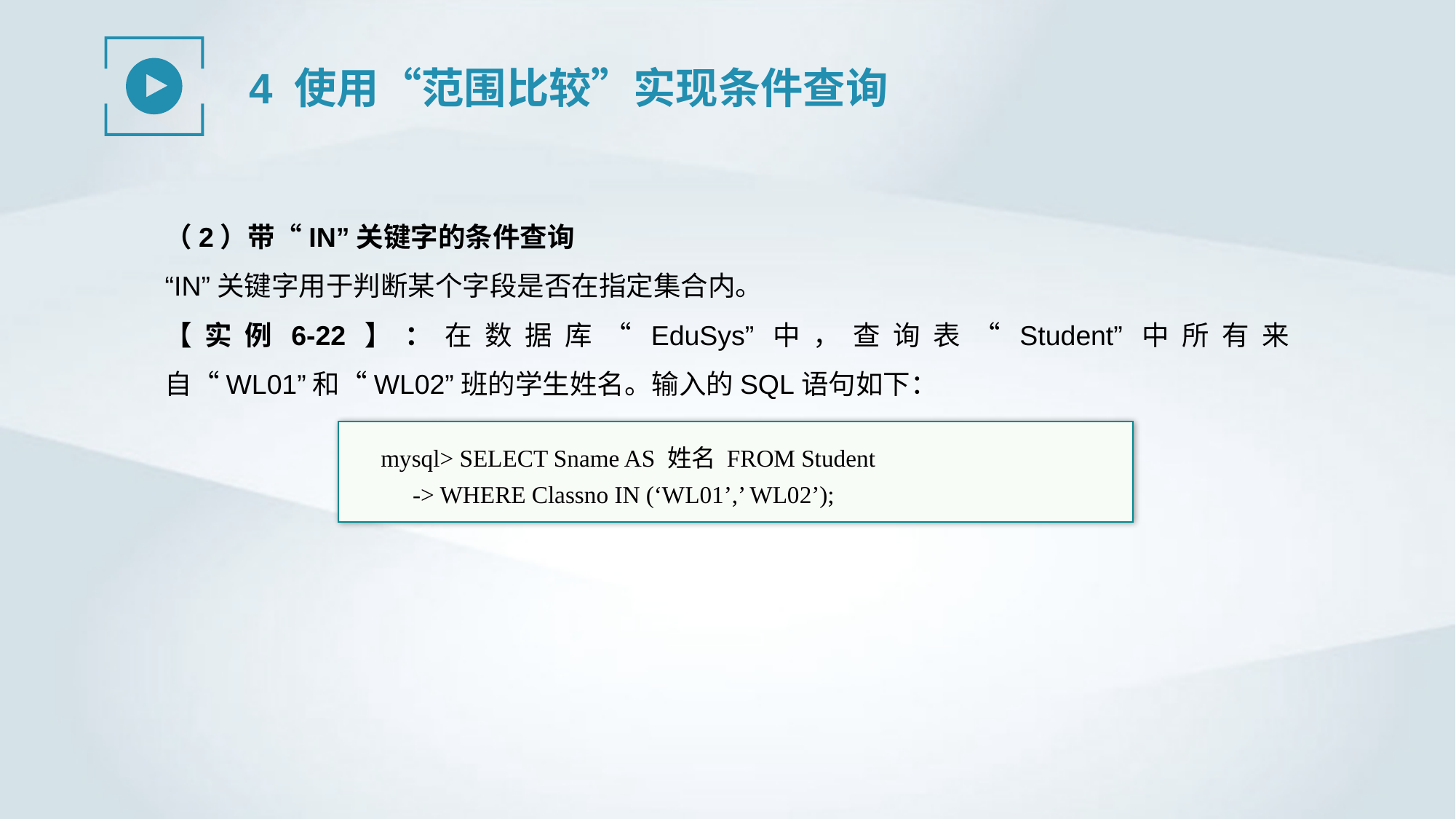

4 使用“范围比较”实现条件查询
（2）带“IN”关键字的条件查询
“IN”关键字用于判断某个字段是否在指定集合内。
【实例6-22】：在数据库“EduSys”中，查询表“Student”中所有来自“WL01”和“WL02”班的学生姓名。输入的SQL语句如下：
mysql> SELECT Sname AS 姓名 FROM Student
-> WHERE Classno IN (‘WL01’,’ WL02’);